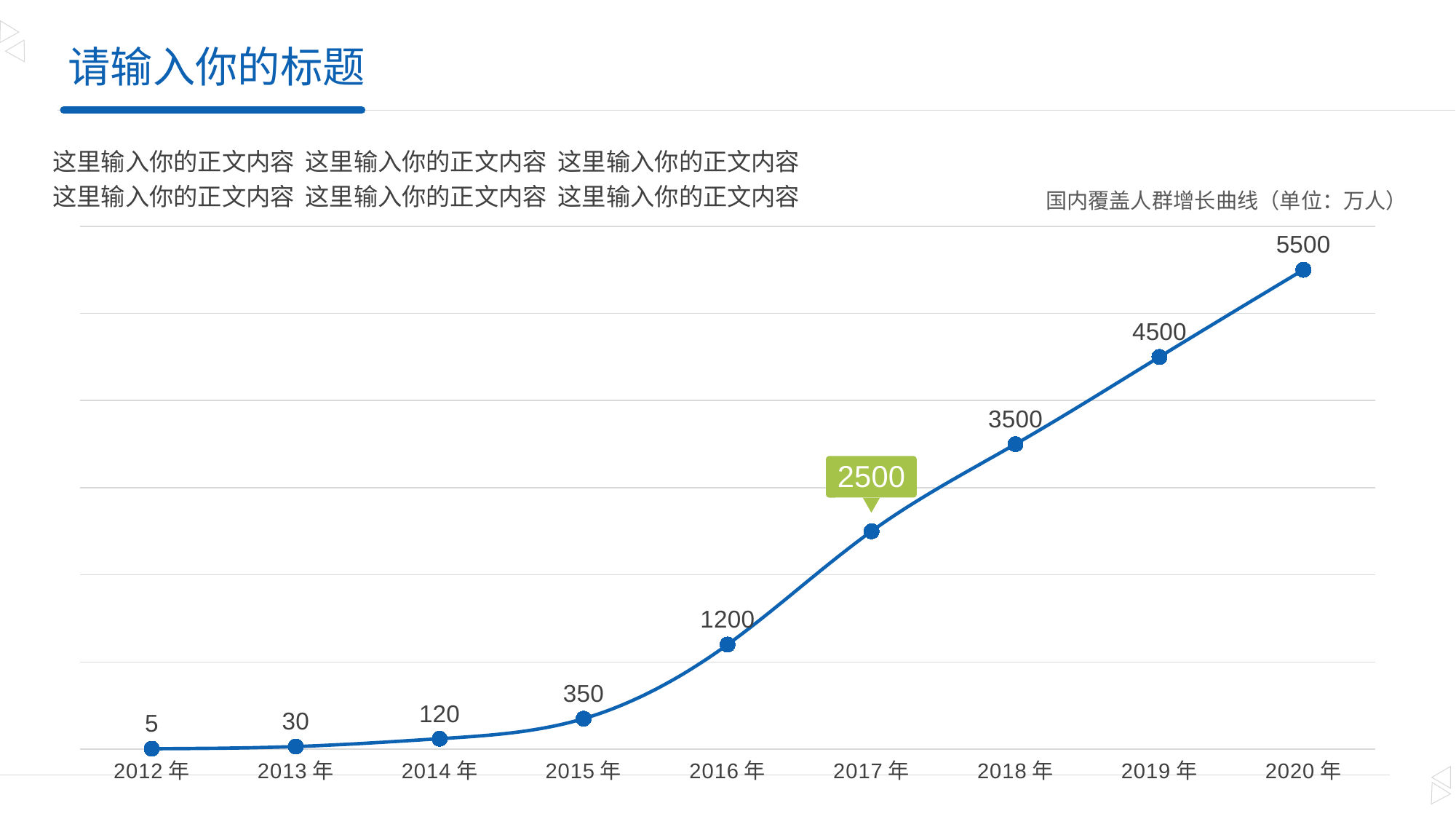

# 请输入你的标题
这里输入你的正文内容  这里输入你的正文内容  这里输入你的正文内容
这里输入你的正文内容  这里输入你的正文内容  这里输入你的正文内容
国内覆盖人群增长曲线（单位：万人）

### Chart

| Category | 系列 1 |
|---|---|
| 2012年 | 5.0 |
| 2013年 | 30.0 |
| 2014年 | 120.0 |
| 2015年 | 350.0 |
| 2016年 | 1200.0 |
| 2017年 | 2500.0 |
| 2018年 | 3500.0 |
| 2019年 | 4500.0 |
| 2020年 | 5500.0 |